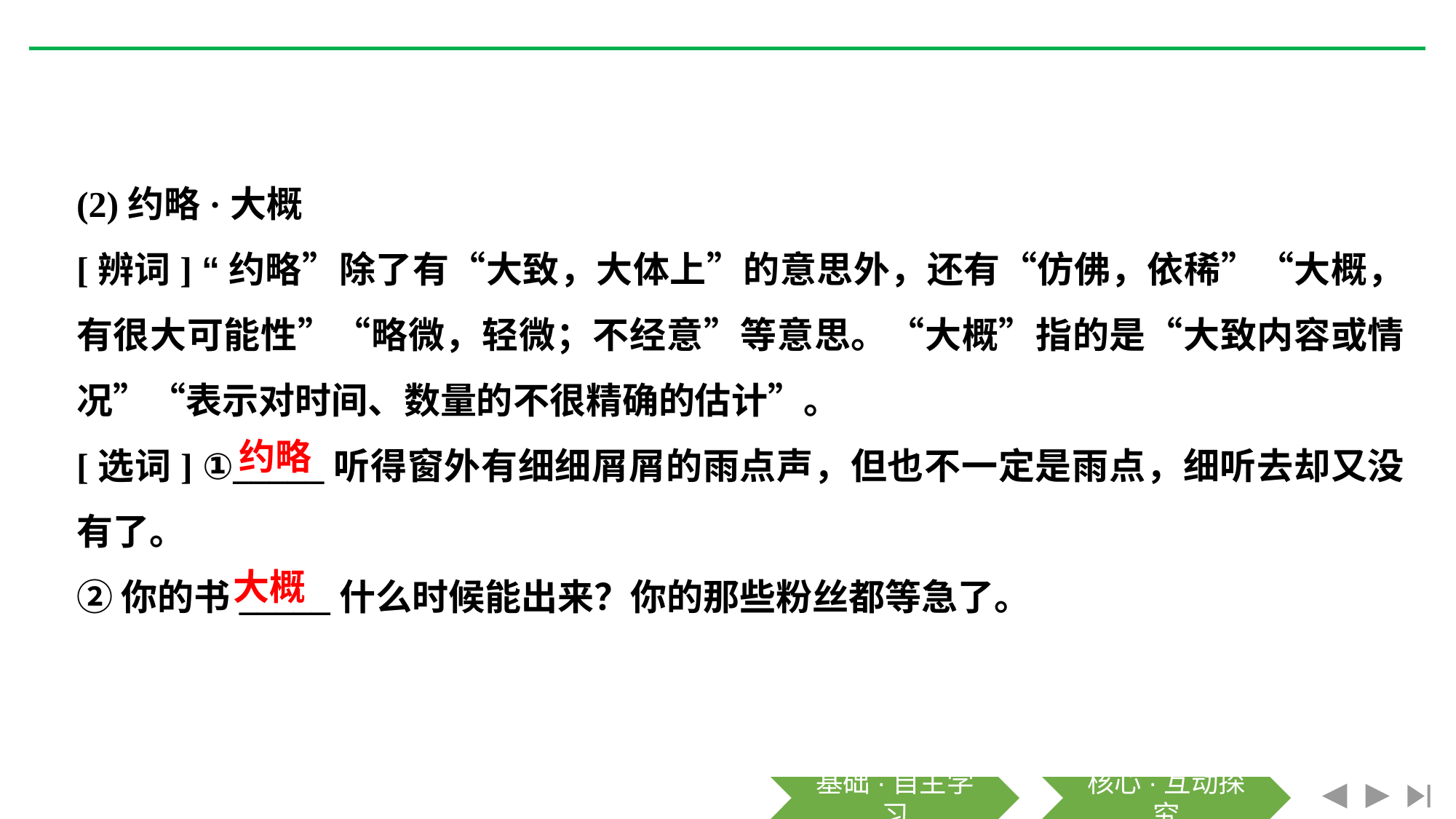

(2)约略·大概
[辨词] “约略”除了有“大致，大体上”的意思外，还有“仿佛，依稀”“大概，有很大可能性”“略微，轻微；不经意”等意思。“大概”指的是“大致内容或情况”“表示对时间、数量的不很精确的估计”。
[选词] ①_____听得窗外有细细屑屑的雨点声，但也不一定是雨点，细听去却又没有了。
②你的书_____什么时候能出来？你的那些粉丝都等急了。
约略
大概